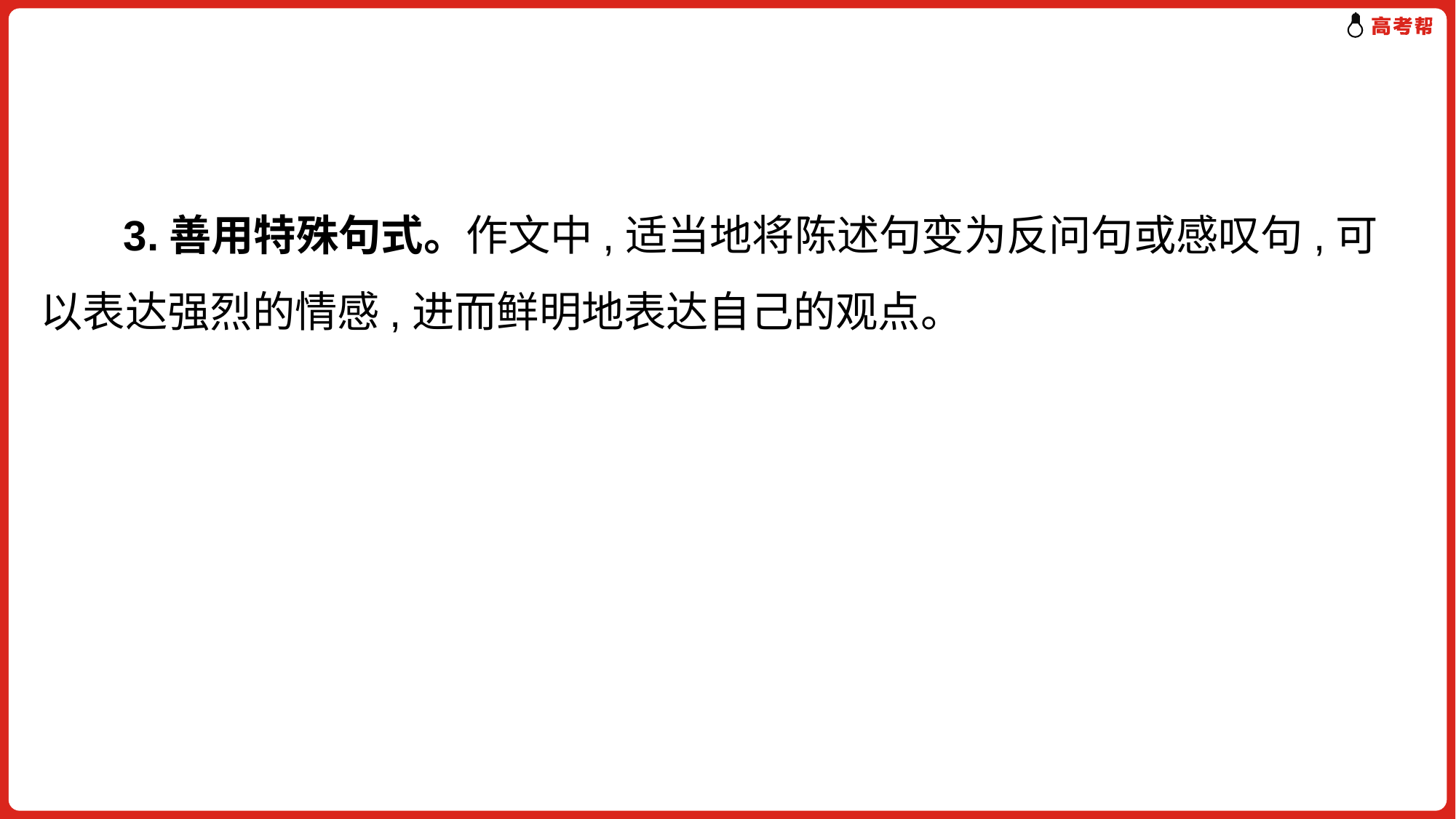

3.善用特殊句式。作文中,适当地将陈述句变为反问句或感叹句,可以表达强烈的情感,进而鲜明地表达自己的观点。